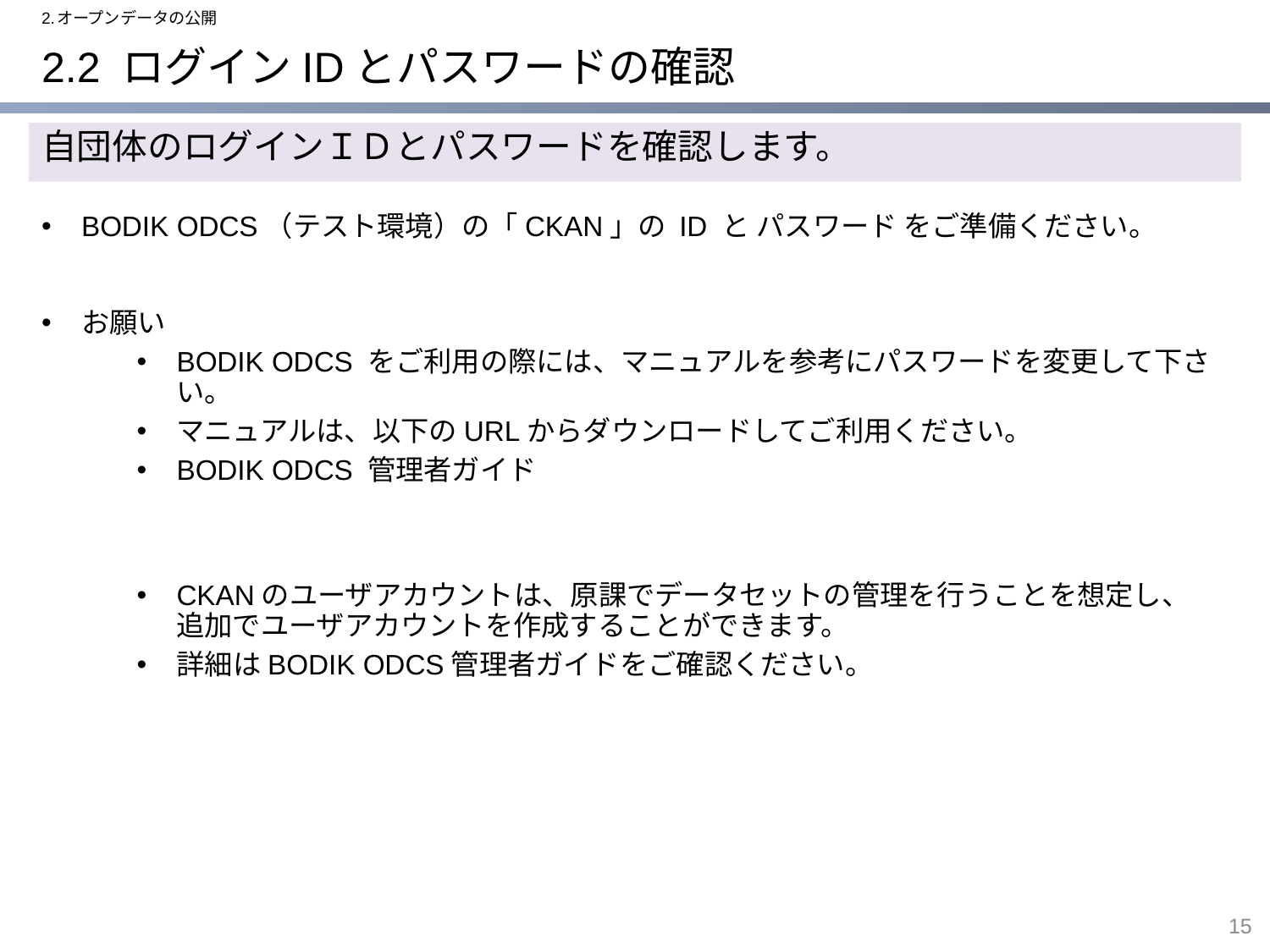

2.オープンデータの公開
# 2.2 ログインIDとパスワードの確認
自団体のログインＩＤとパスワードを確認します。
BODIK ODCS（テスト環境）の「CKAN」の ID と パスワード をご準備ください。

お願い
BODIK ODCS をご利用の際には、マニュアルを参考にパスワードを変更して下さい。
マニュアルは、以下のURLからダウンロードしてご利用ください。
BODIK ODCS 管理者ガイド

CKANのユーザアカウントは、原課でデータセットの管理を行うことを想定し、
追加でユーザアカウントを作成することができます。
詳細はBODIK ODCS管理者ガイドをご確認ください。